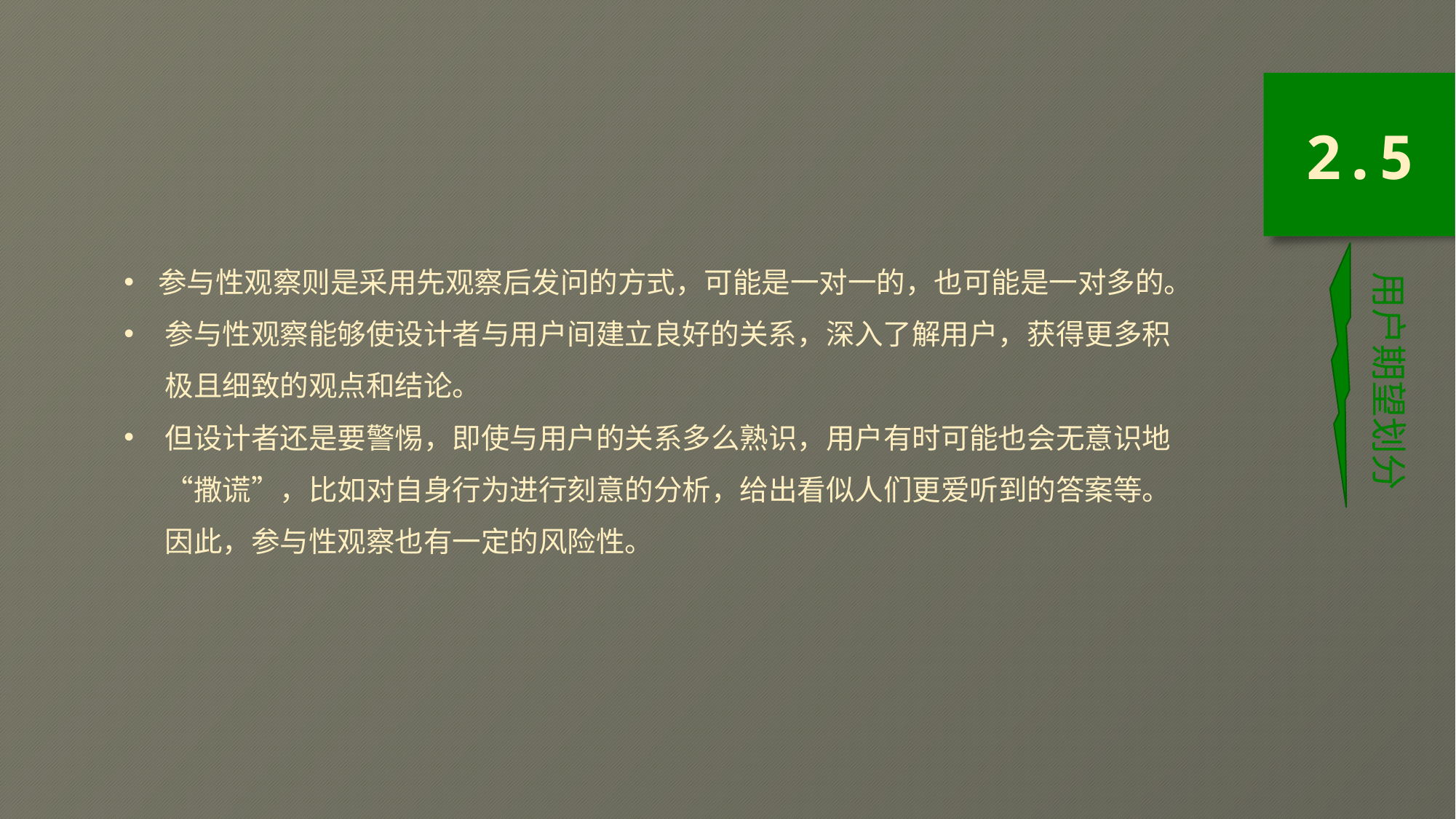

2.5
参与性观察则是采用先观察后发问的方式，可能是一对一的，也可能是一对多的。
参与性观察能够使设计者与用户间建立良好的关系，深入了解用户，获得更多积极且细致的观点和结论。
但设计者还是要警惕，即使与用户的关系多么熟识，用户有时可能也会无意识地“撒谎”，比如对自身行为进行刻意的分析，给出看似人们更爱听到的答案等。因此，参与性观察也有一定的风险性。

用户期望划分